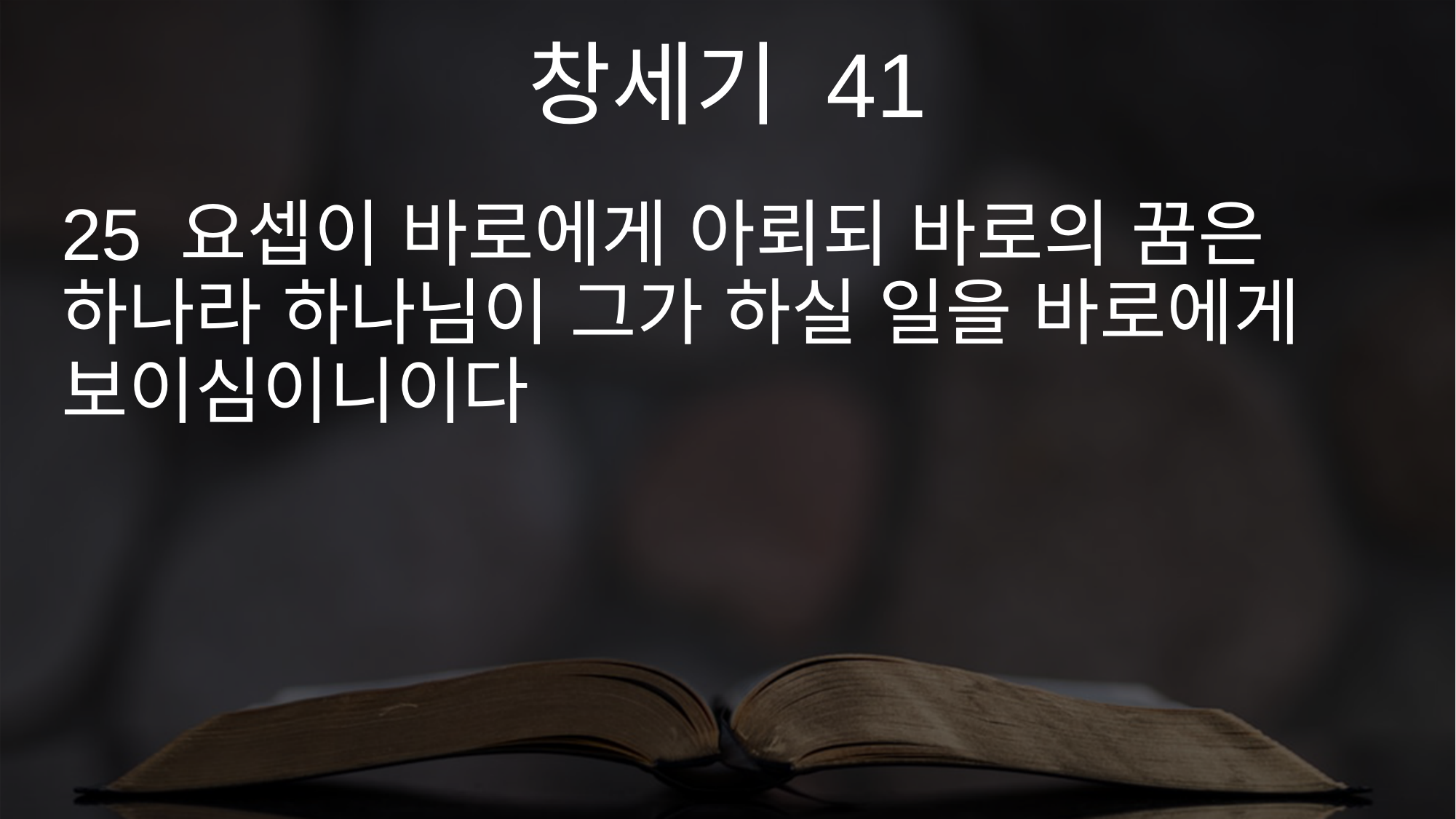

창세기 41
25 요셉이 바로에게 아뢰되 바로의 꿈은 하나라 하나님이 그가 하실 일을 바로에게 보이심이니이다